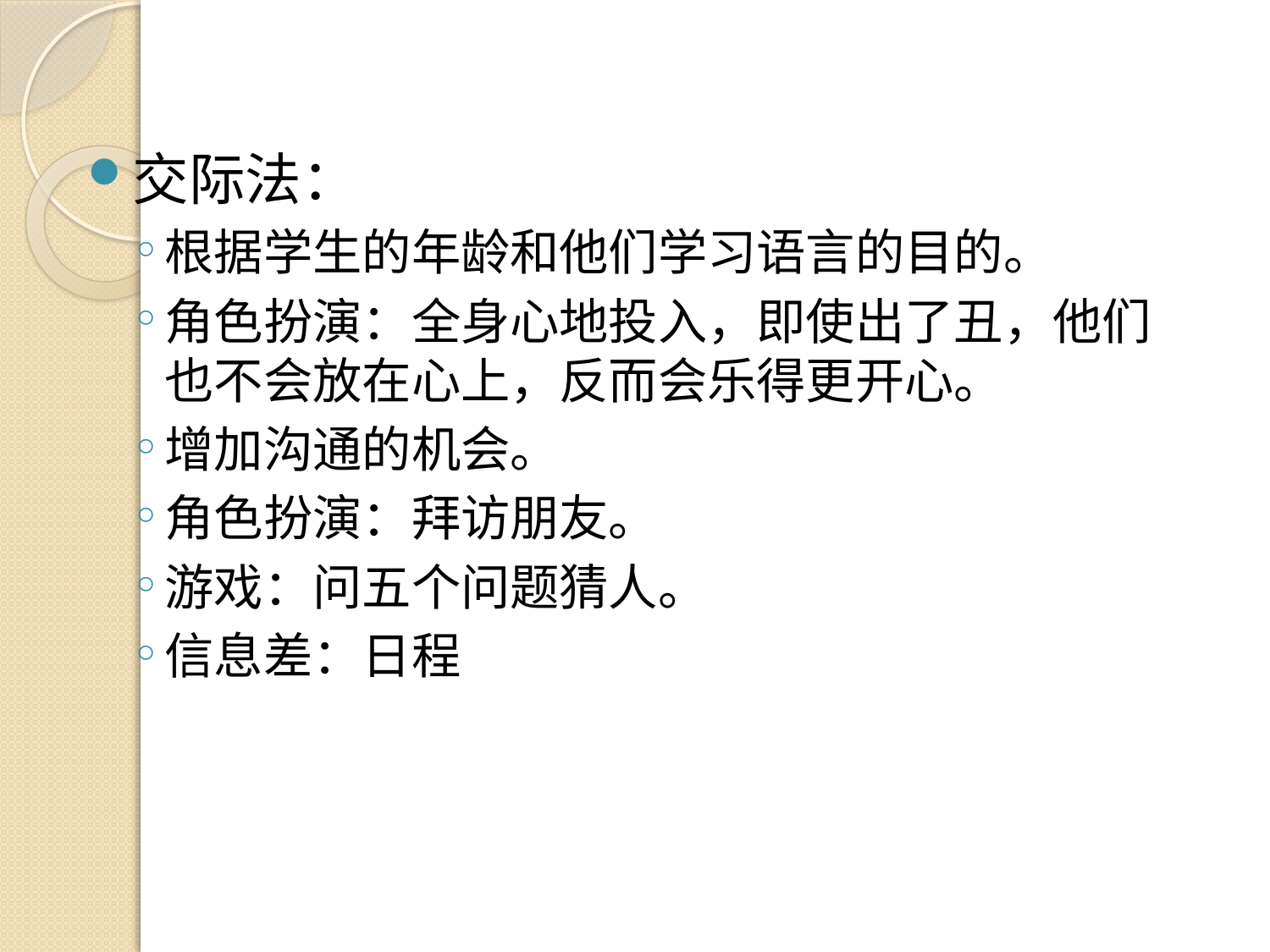

#
交际法：
根据学生的年龄和他们学习语言的目的。
角色扮演：全身心地投入，即使出了丑，他们也不会放在心上，反而会乐得更开心。
增加沟通的机会。
角色扮演：拜访朋友。
游戏：问五个问题猜人。
信息差：日程